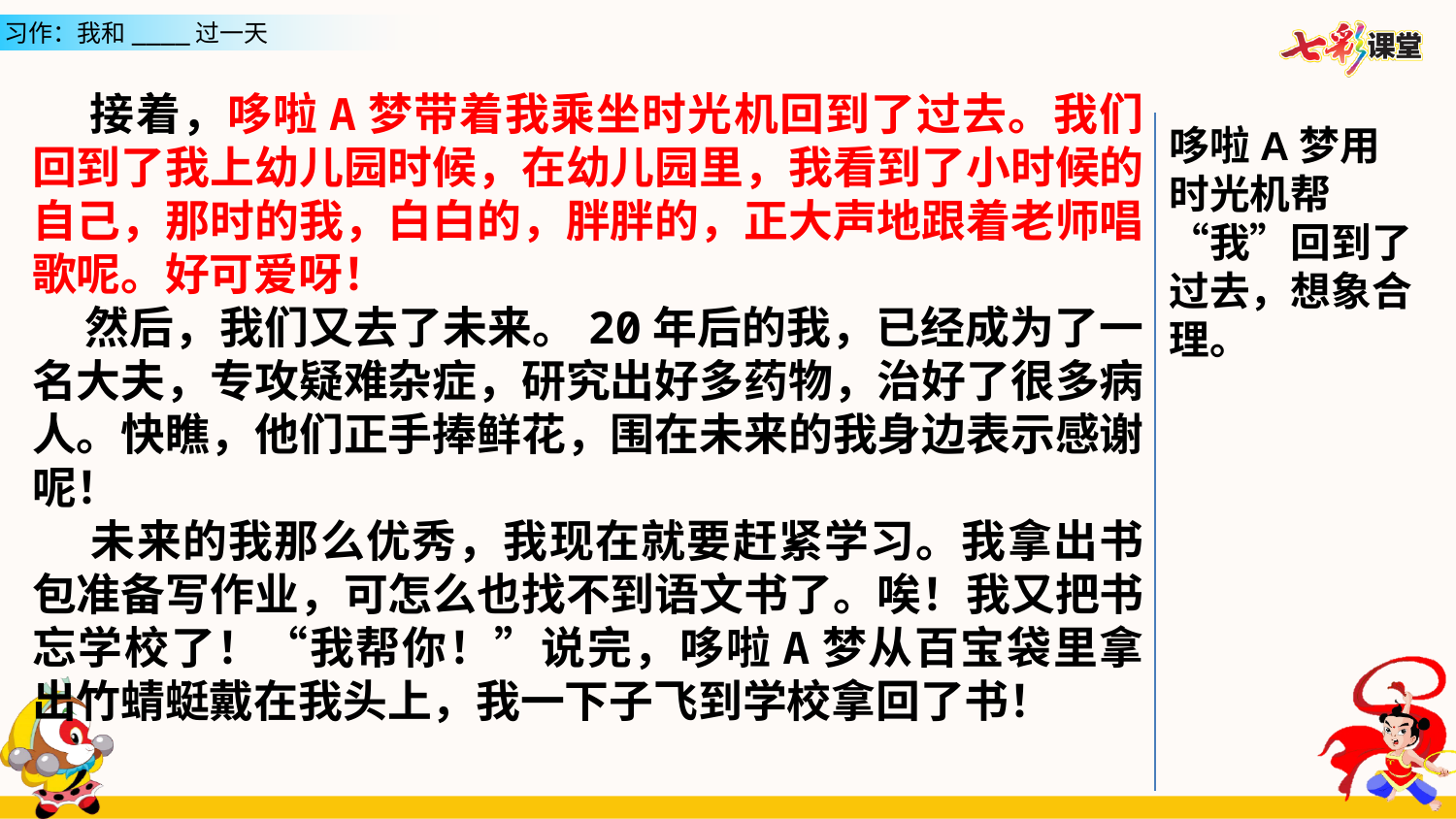

接着，哆啦A梦带着我乘坐时光机回到了过去。我们回到了我上幼儿园时候，在幼儿园里，我看到了小时候的自己，那时的我，白白的，胖胖的，正大声地跟着老师唱歌呢。好可爱呀！
    然后，我们又去了未来。20年后的我，已经成为了一名大夫，专攻疑难杂症，研究出好多药物，治好了很多病人。快瞧，他们正手捧鲜花，围在未来的我身边表示感谢呢！
    未来的我那么优秀，我现在就要赶紧学习。我拿出书包准备写作业，可怎么也找不到语文书了。唉！我又把书忘学校了！“我帮你！”说完，哆啦A梦从百宝袋里拿出竹蜻蜓戴在我头上，我一下子飞到学校拿回了书！
哆啦A梦用时光机帮“我”回到了过去，想象合理。